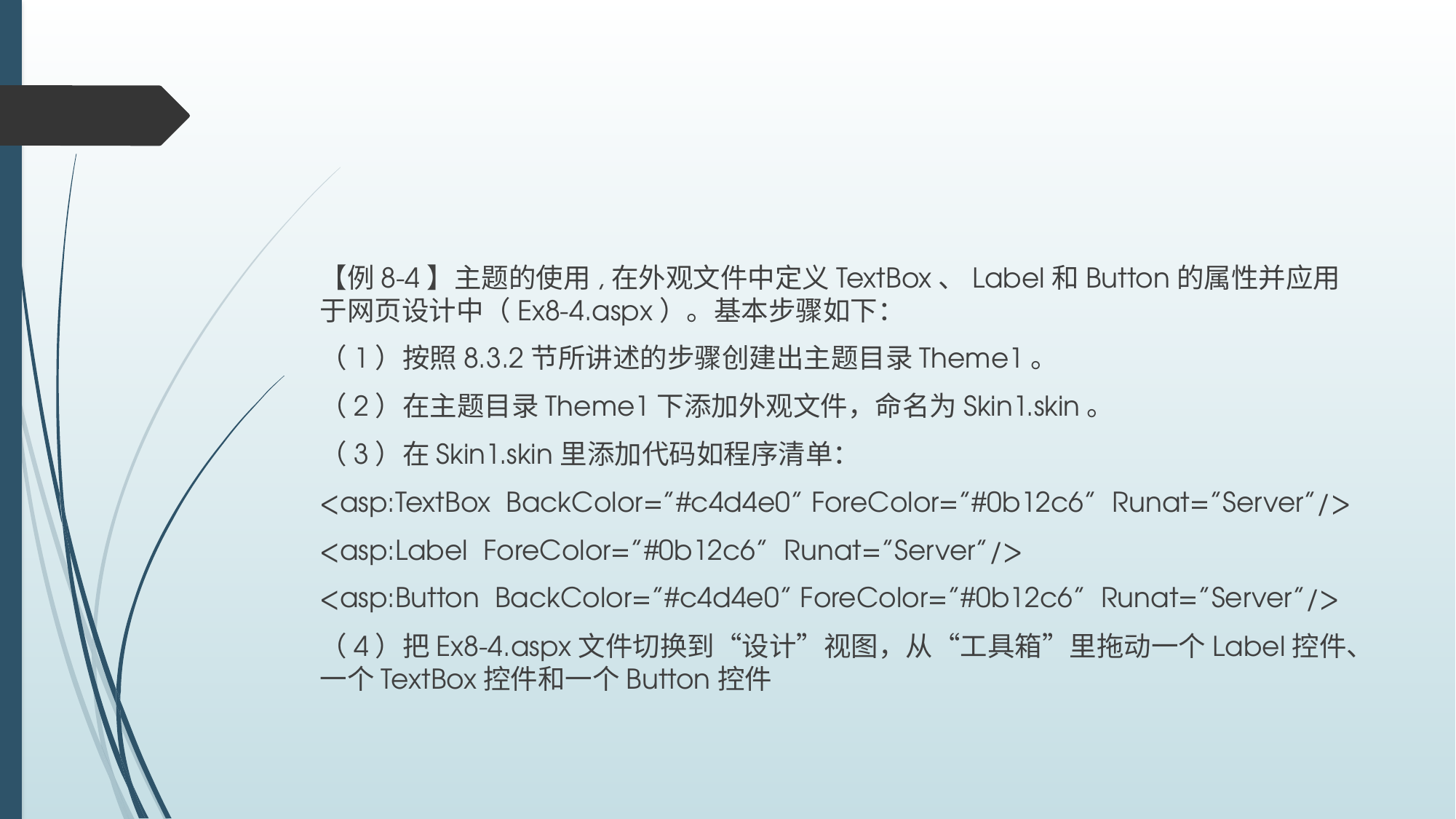

#
【例8-4】主题的使用,在外观文件中定义TextBox、Label和Button的属性并应用于网页设计中（Ex8-4.aspx）。基本步骤如下：
（1）按照8.3.2节所讲述的步骤创建出主题目录Theme1。
（2）在主题目录Theme1下添加外观文件，命名为Skin1.skin。
（3）在Skin1.skin里添加代码如程序清单：
<asp:TextBox  BackColor=”#c4d4e0” ForeColor=”#0b12c6”  Runat=”Server”/>
<asp:Label  ForeColor=”#0b12c6”  Runat=”Server”/>
<asp:Button  BackColor=”#c4d4e0” ForeColor=”#0b12c6”  Runat=”Server”/>
（4）把Ex8-4.aspx文件切换到“设计”视图，从“工具箱”里拖动一个Label控件、一个TextBox控件和一个Button控件